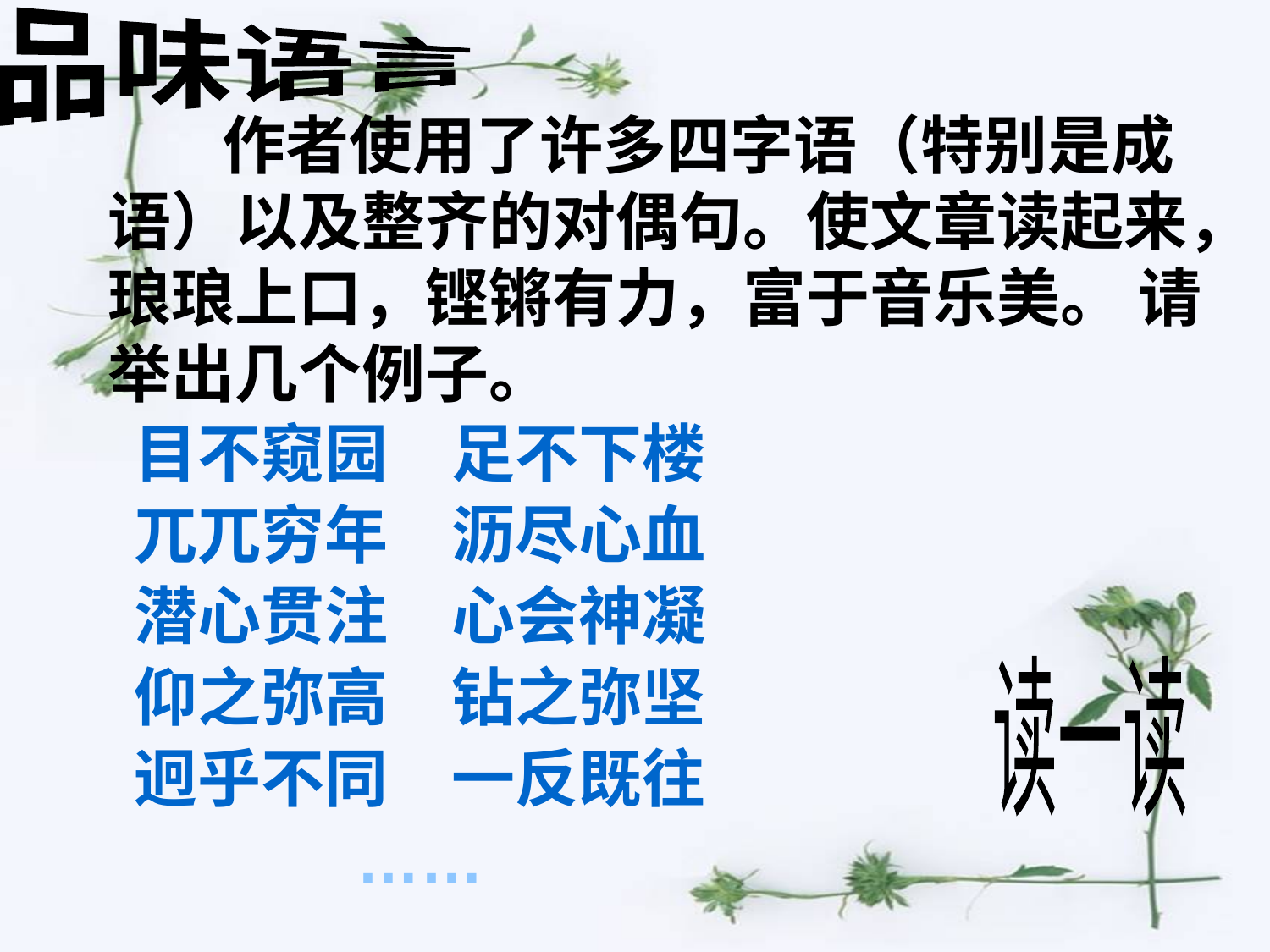

品味语言
       作者使用了许多四字语（特别是成语）以及整齐的对偶句。使文章读起来，琅琅上口，铿锵有力，富于音乐美。 请举出几个例子。
目不窥园　足不下楼
兀兀穷年　沥尽心血
潜心贯注　心会神凝
仰之弥高　钻之弥坚
迥乎不同　一反既往
……
读一读